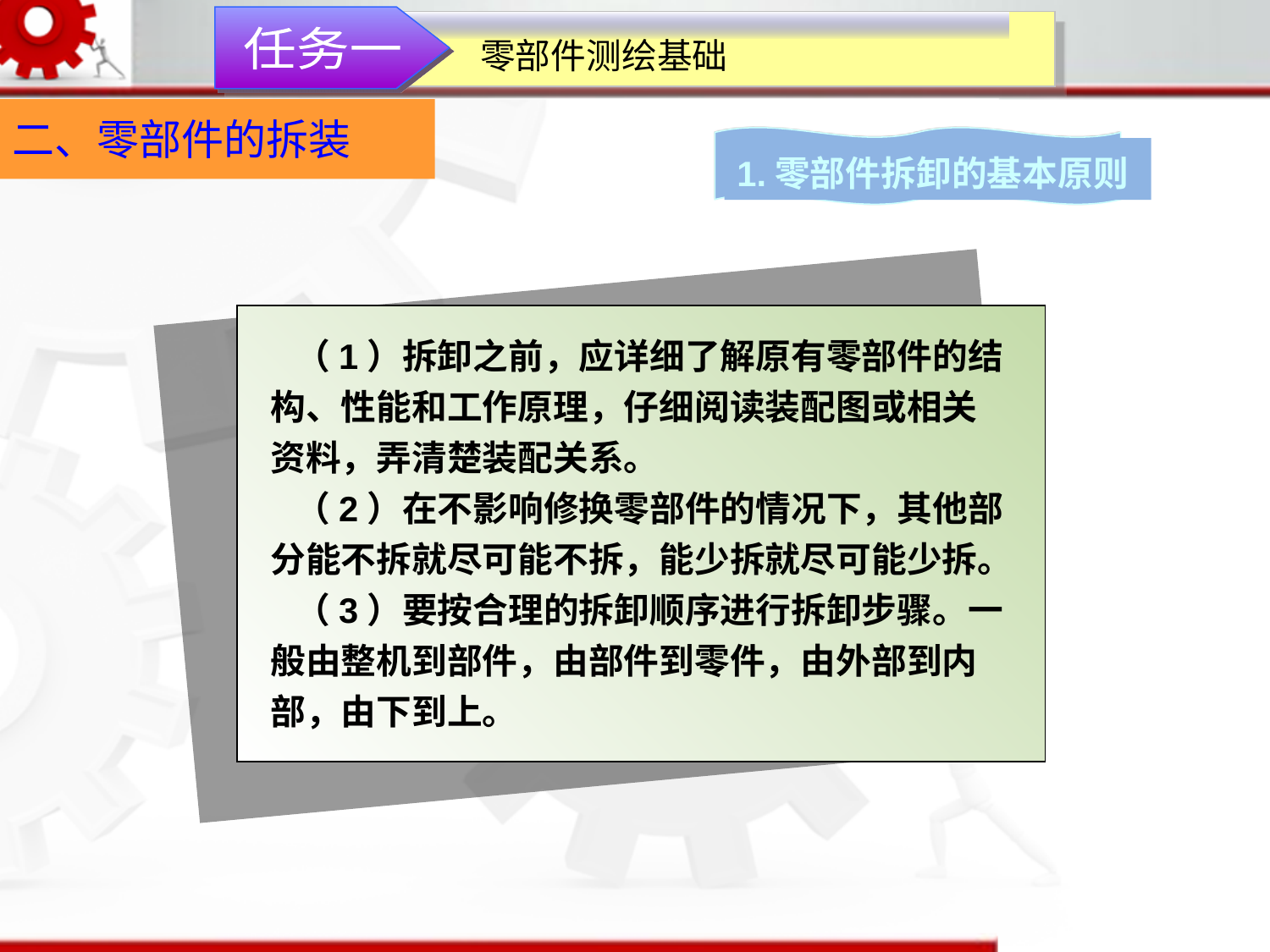

任务一
零部件测绘基础
二、零部件的拆装

1.零部件拆卸的基本原则

  （1）拆卸之前，应详细了解原有零部件的结构、性能和工作原理，仔细阅读装配图或相关资料，弄清楚装配关系。
  （2）在不影响修换零部件的情况下，其他部分能不拆就尽可能不拆，能少拆就尽可能少拆。
  （3）要按合理的拆卸顺序进行拆卸步骤。一般由整机到部件，由部件到零件，由外部到内部，由下到上。